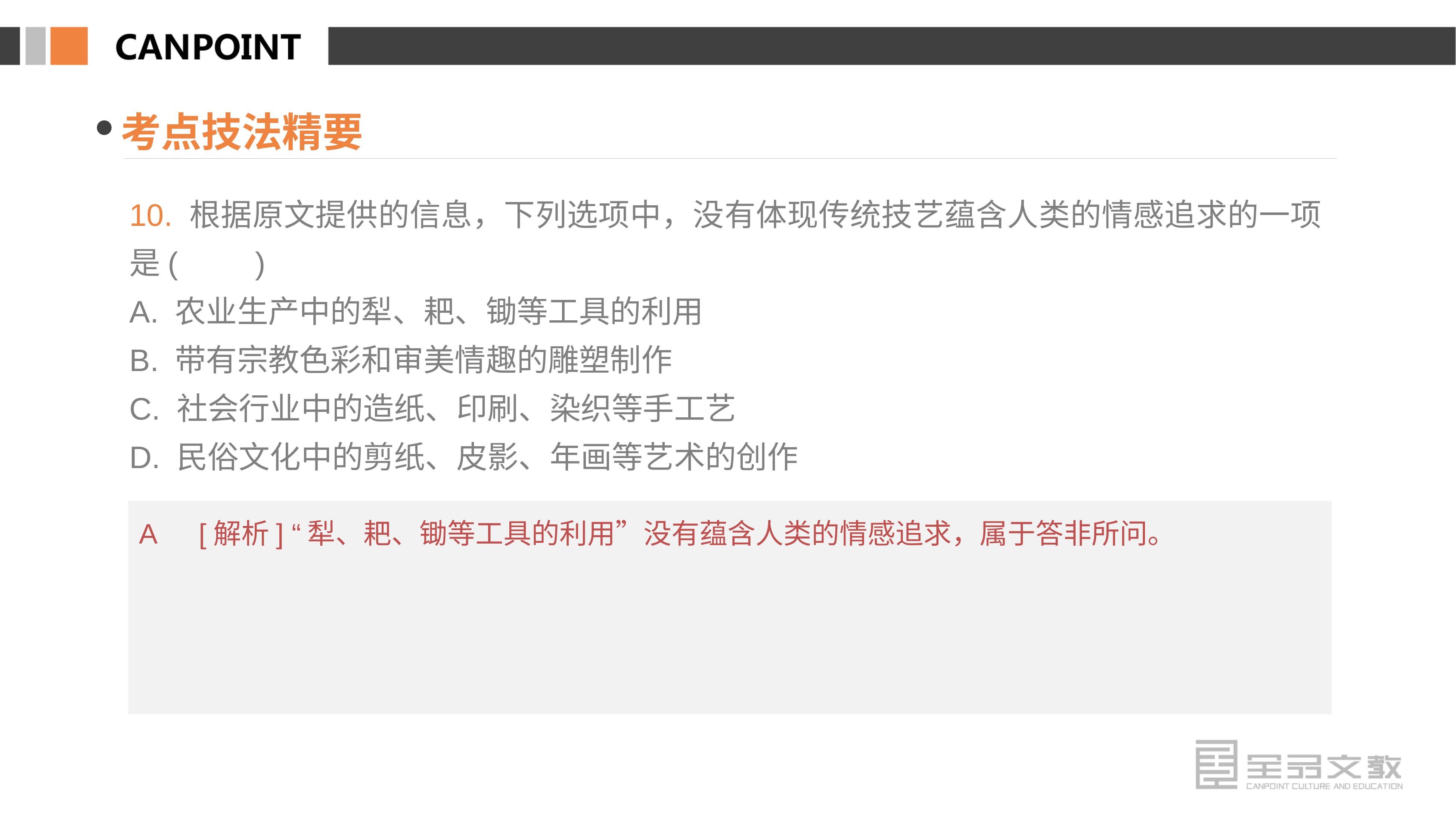

考点技法精要

10. 根据原文提供的信息，下列选项中，没有体现传统技艺蕴含人类的情感追求的一项是(　　)
A. 农业生产中的犁、耙、锄等工具的利用
B. 带有宗教色彩和审美情趣的雕塑制作
C. 社会行业中的造纸、印刷、染织等手工艺
D. 民俗文化中的剪纸、皮影、年画等艺术的创作

A　[解析] “犁、耙、锄等工具的利用”没有蕴含人类的情感追求，属于答非所问。